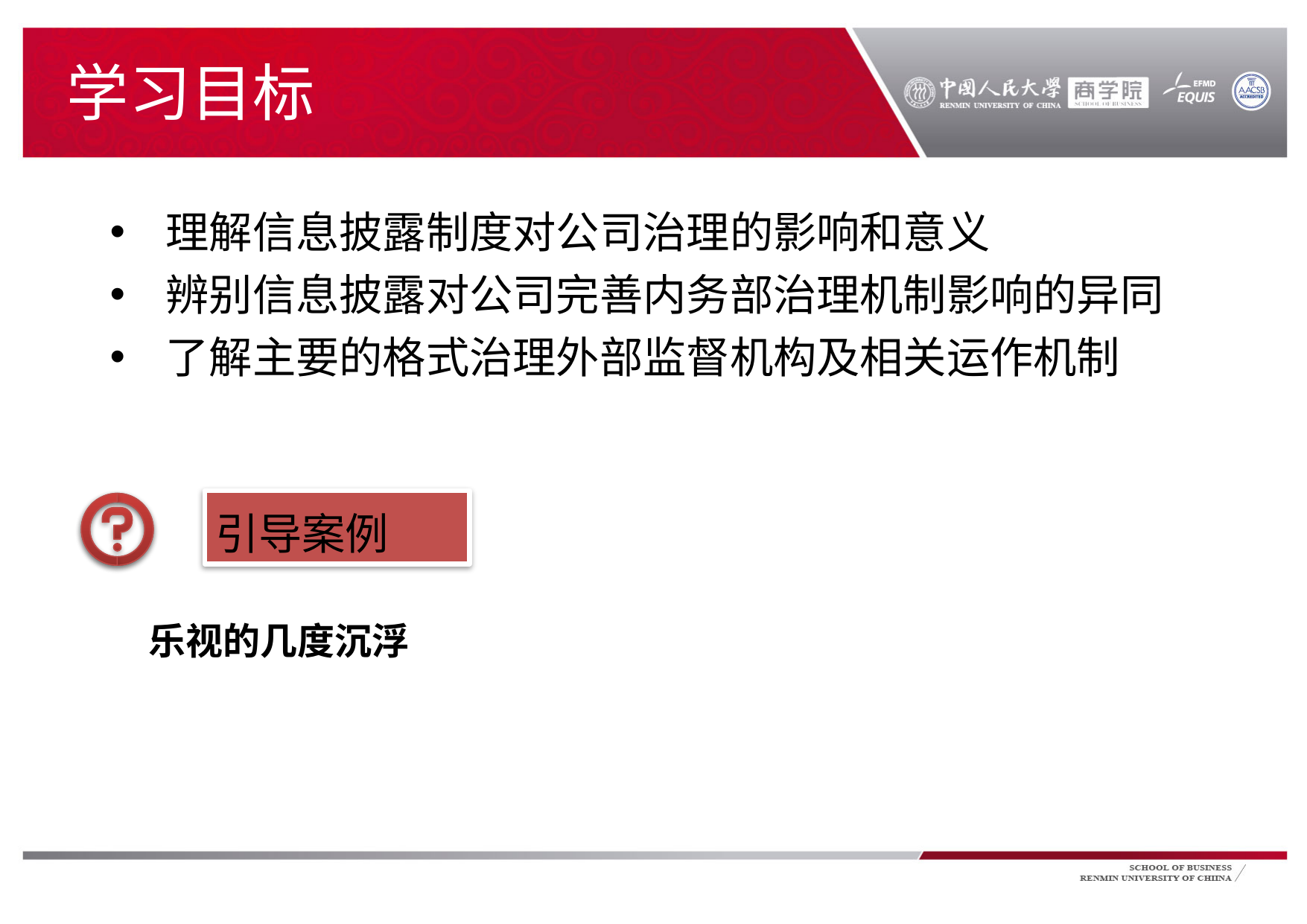

# 学习目标

理解信息披露制度对公司治理的影响和意义
辨别信息披露对公司完善内务部治理机制影响的异同
了解主要的格式治理外部监督机构及相关运作机制
引导案例

乐视的几度沉浮